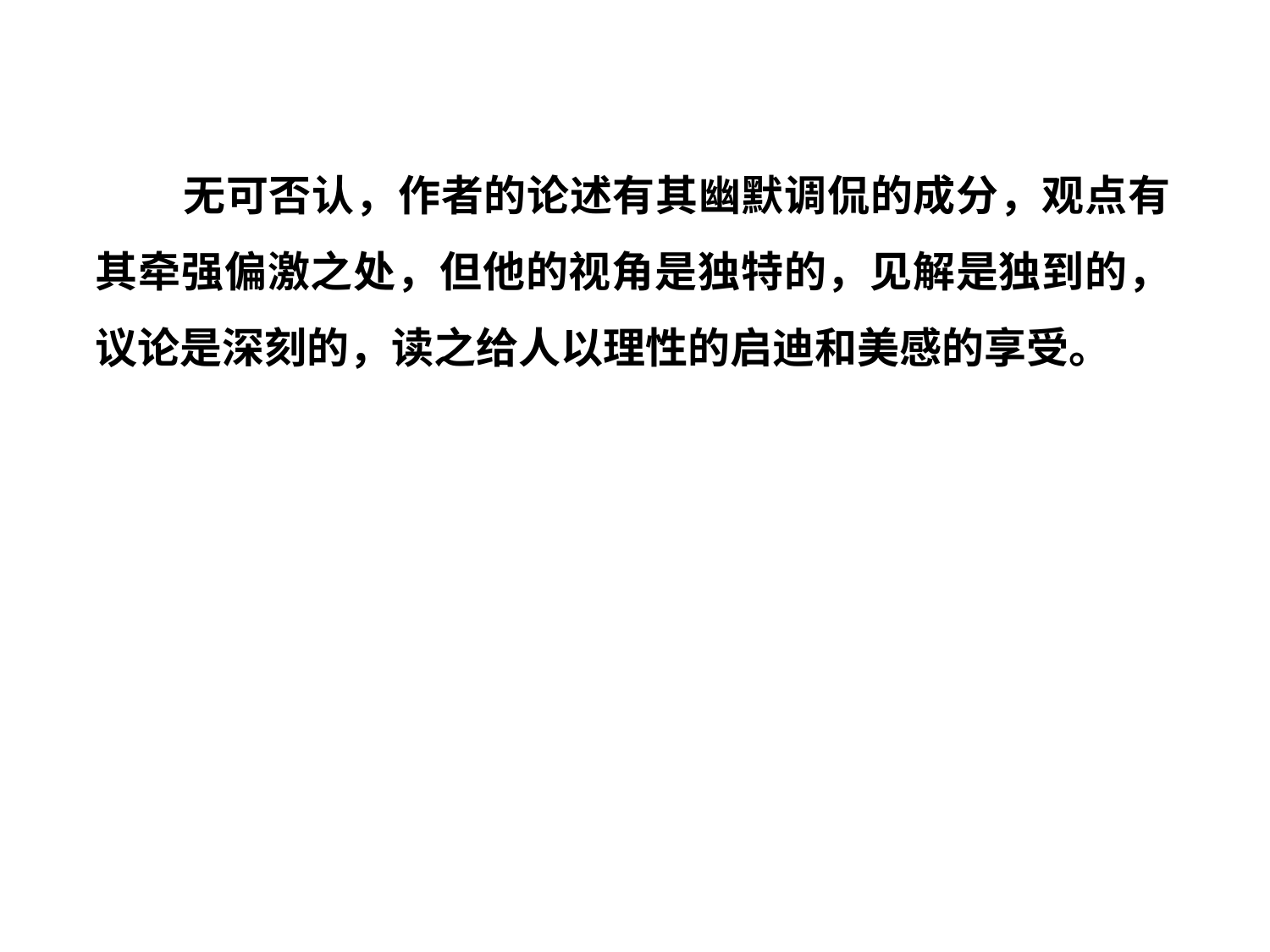

无可否认，作者的论述有其幽默调侃的成分，观点有其牵强偏激之处，但他的视角是独特的，见解是独到的，议论是深刻的，读之给人以理性的启迪和美感的享受。